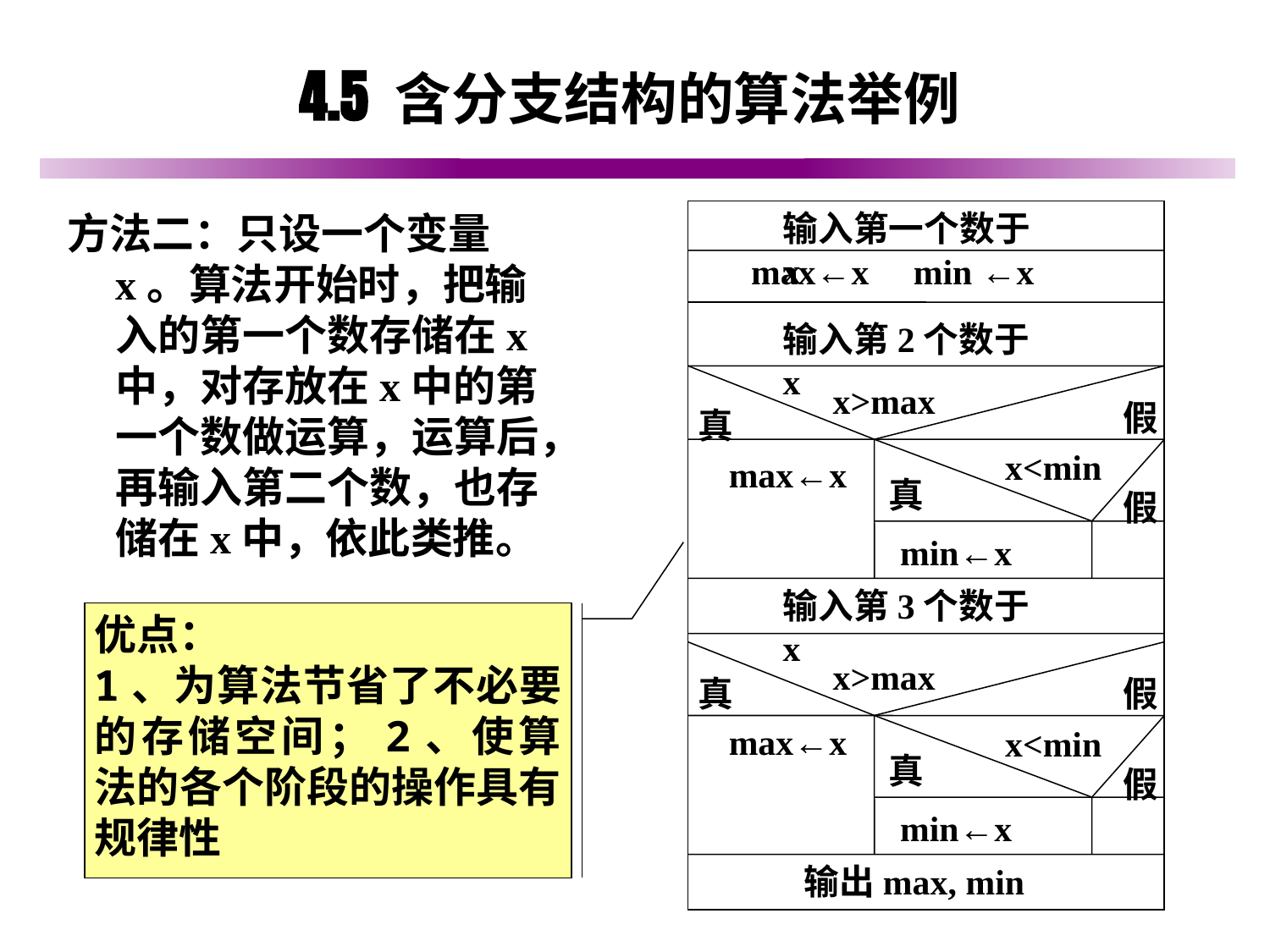

# 4.5 含分支结构的算法举例
方法二：只设一个变量x。算法开始时，把输入的第一个数存储在x中，对存放在x中的第一个数做运算，运算后，再输入第二个数，也存储在x中，依此类推。

输入第一个数于x

max←x     min ←x

输入第2个数于x

x>max
假
真
max←x

x<min
真
min←x
假
输入第3个数于x
优点：
1、为算法节省了不必要的存储空间；2、使算法的各个阶段的操作具有规律性

x>max
真
max←x
假

x<min
真
min←x
假
输出max, min